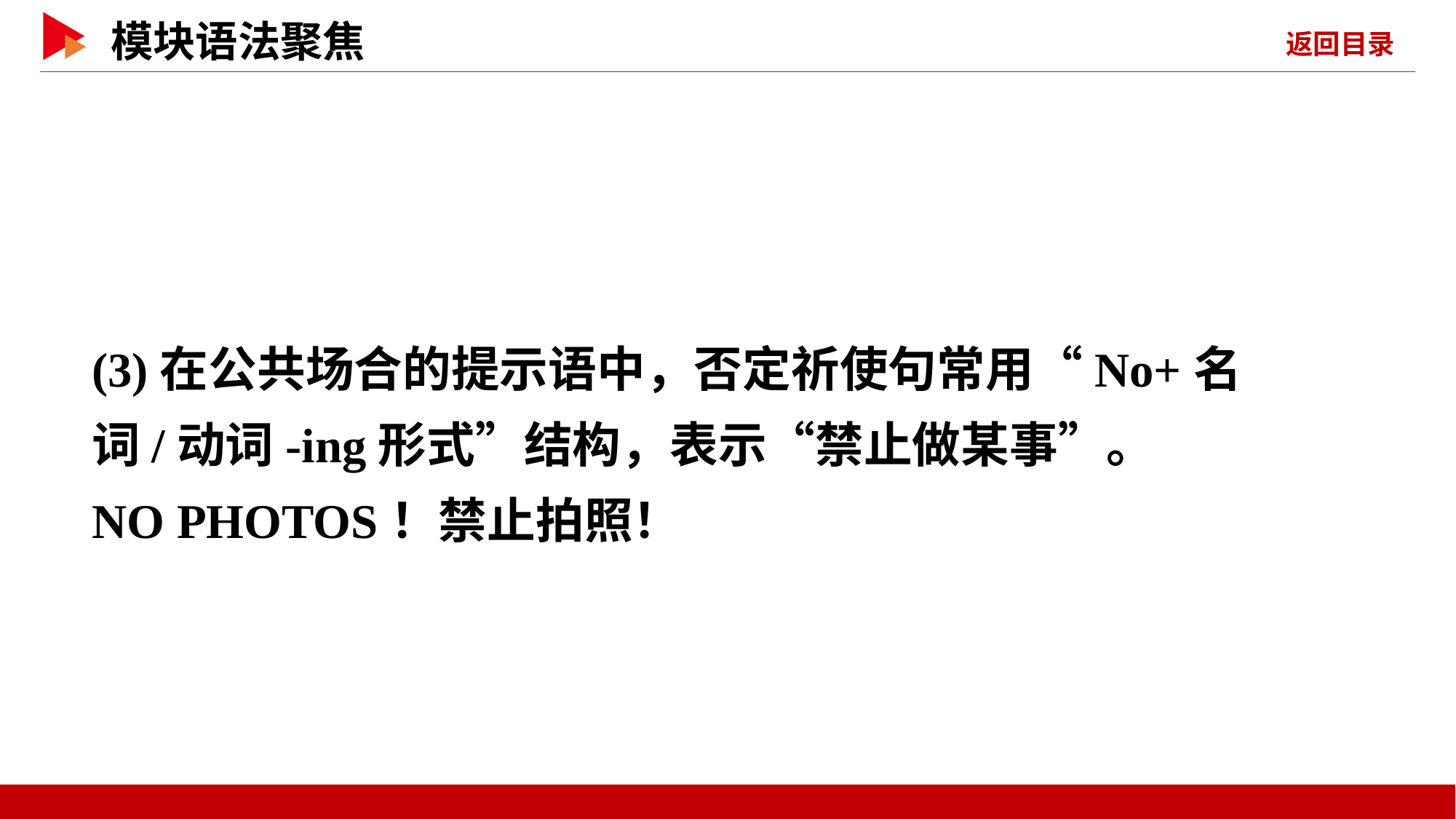

(3)在公共场合的提示语中，否定祈使句常用“No+名词/动词-ing形式”结构，表示“禁止做某事”。
NO PHOTOS！禁止拍照！